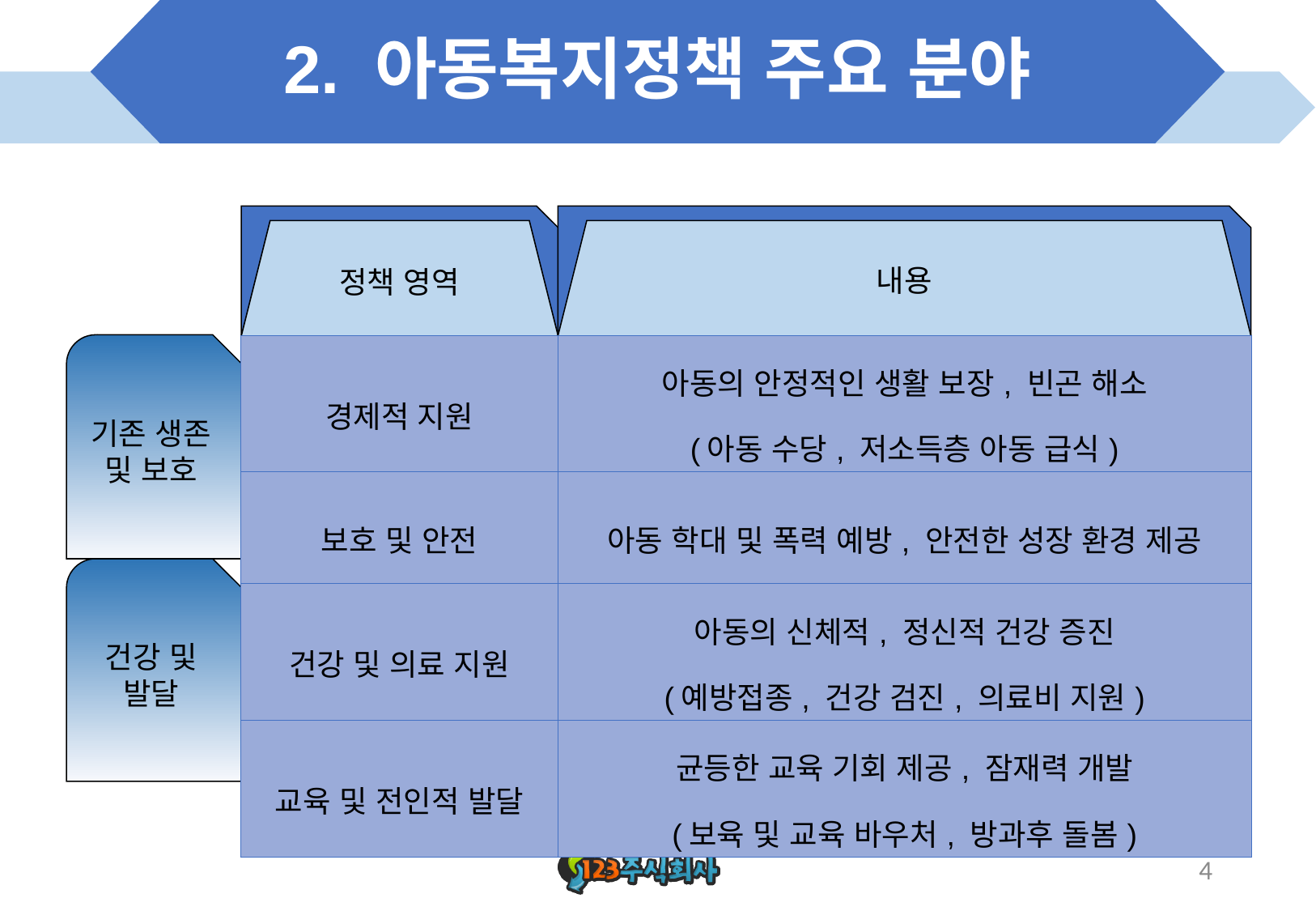

# 2. 아동복지정책 주요 분야

정책 영역
내용
기존 생존 및 보호
| 경제적 지원 | 아동의 안정적인 생활 보장, 빈곤 해소 (아동 수당, 저소득층 아동 급식) |
| --- | --- |
| 보호 및 안전 | 아동 학대 및 폭력 예방, 안전한 성장 환경 제공 |
| 건강 및 의료 지원 | 아동의 신체적, 정신적 건강 증진 (예방접종, 건강 검진, 의료비 지원) |
| 교육 및 전인적 발달 | 균등한 교육 기회 제공, 잠재력 개발 (보육 및 교육 바우처, 방과후 돌봄) |
건강 및 발달
4